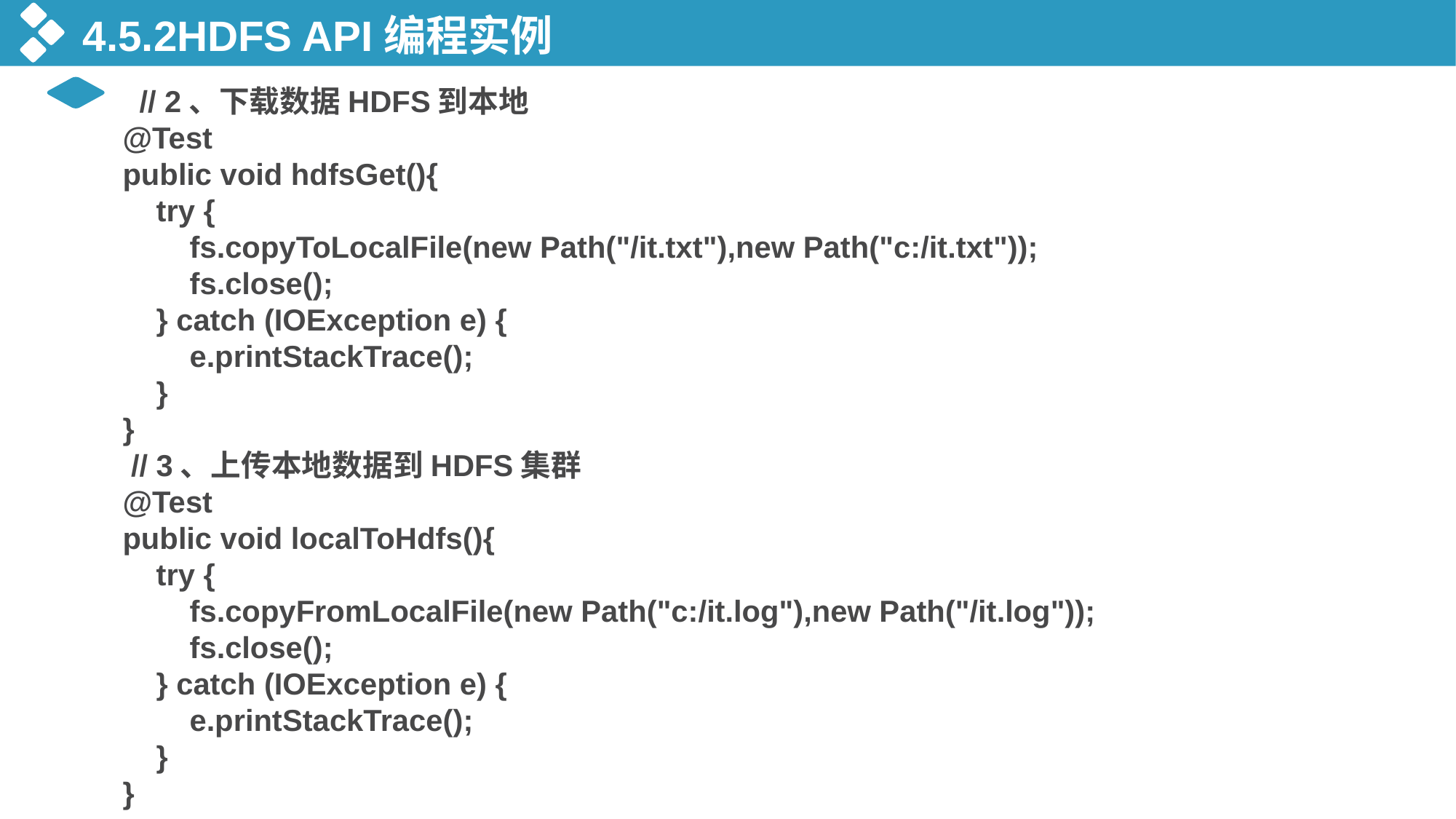

4.5.2HDFS API编程实例

      // 2、下载数据HDFS到本地
    @Test
    public void hdfsGet(){
        try {
            fs.copyToLocalFile(new Path("/it.txt"),new Path("c:/it.txt"));
            fs.close();
        } catch (IOException e) {
            e.printStackTrace();
        }
    }
     // 3、上传本地数据到HDFS集群
    @Test
    public void localToHdfs(){
        try {
            fs.copyFromLocalFile(new Path("c:/it.log"),new Path("/it.log"));
            fs.close();
        } catch (IOException e) {
            e.printStackTrace();
        }
    }